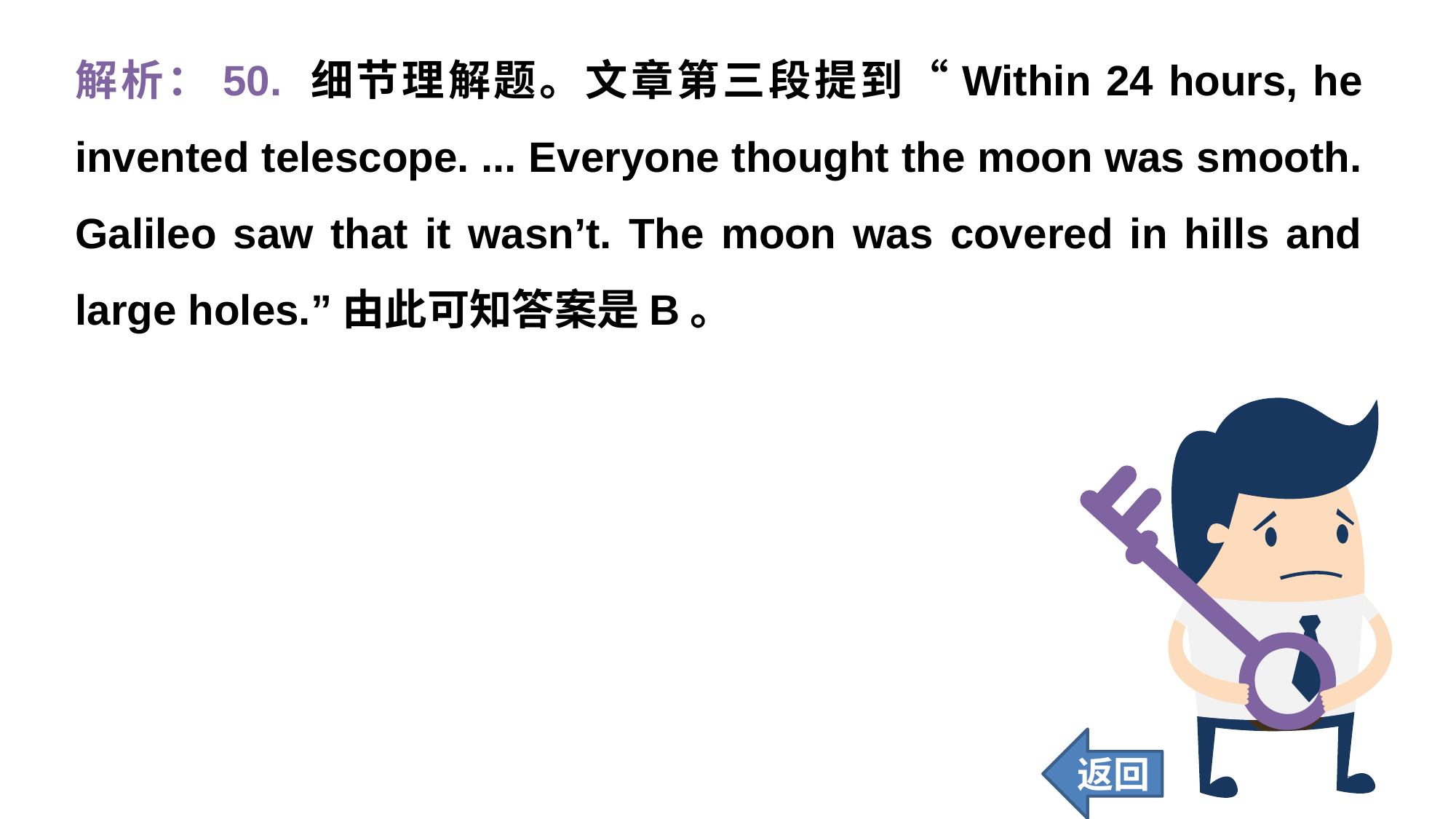

解析：50. 细节理解题。文章第三段提到“Within 24 hours, he invented telescope. ... Everyone thought the moon was smooth. Galileo saw that it wasn’t. The moon was covered in hills and large holes.”由此可知答案是B。

返回
382